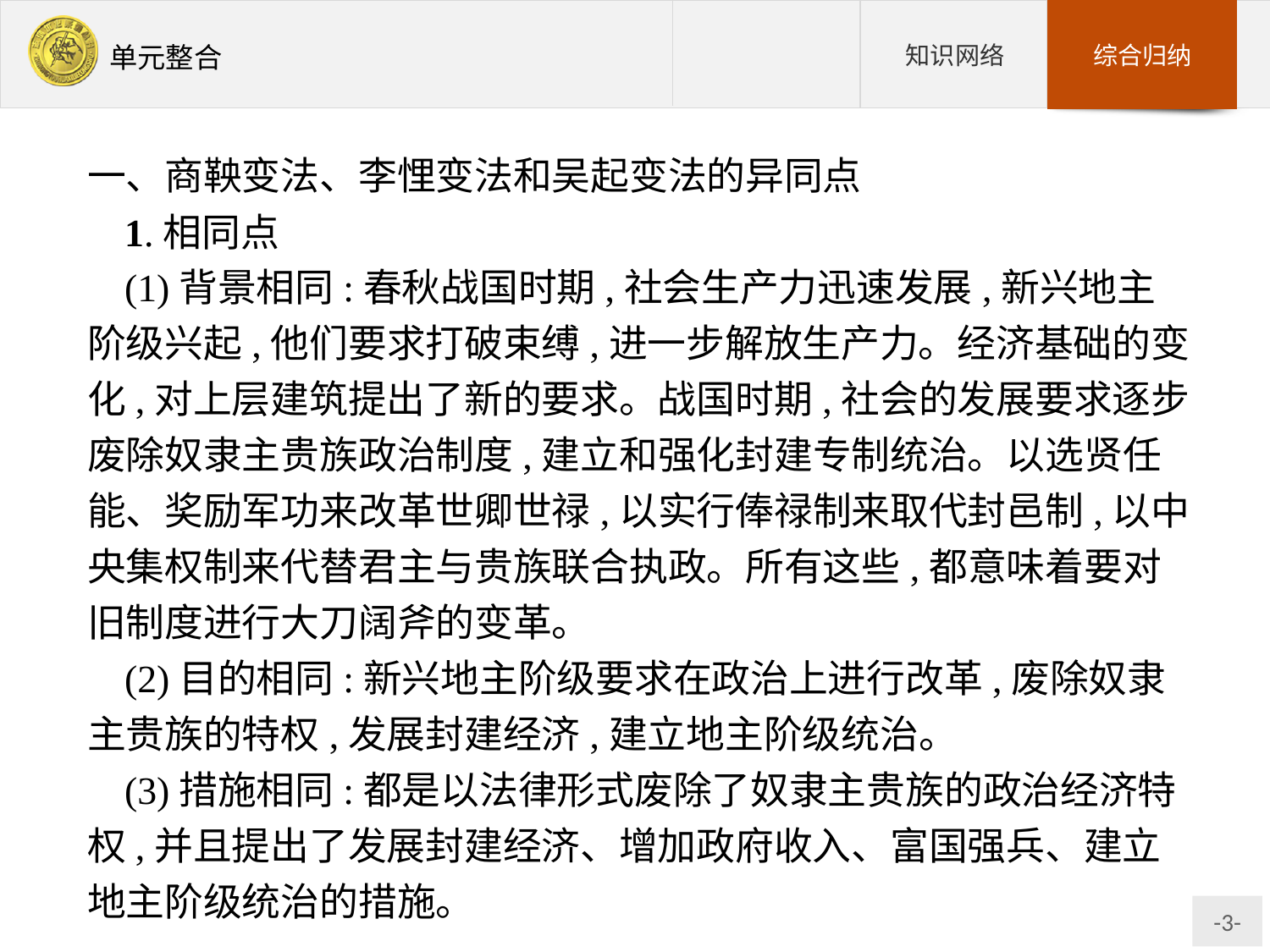

一、商鞅变法、李悝变法和吴起变法的异同点
1.相同点
(1)背景相同:春秋战国时期,社会生产力迅速发展,新兴地主阶级兴起,他们要求打破束缚,进一步解放生产力。经济基础的变化,对上层建筑提出了新的要求。战国时期,社会的发展要求逐步废除奴隶主贵族政治制度,建立和强化封建专制统治。以选贤任能、奖励军功来改革世卿世禄,以实行俸禄制来取代封邑制,以中央集权制来代替君主与贵族联合执政。所有这些,都意味着要对旧制度进行大刀阔斧的变革。
(2)目的相同:新兴地主阶级要求在政治上进行改革,废除奴隶主贵族的特权,发展封建经济,建立地主阶级统治。
(3)措施相同:都是以法律形式废除了奴隶主贵族的政治经济特权,并且提出了发展封建经济、增加政府收入、富国强兵、建立地主阶级统治的措施。